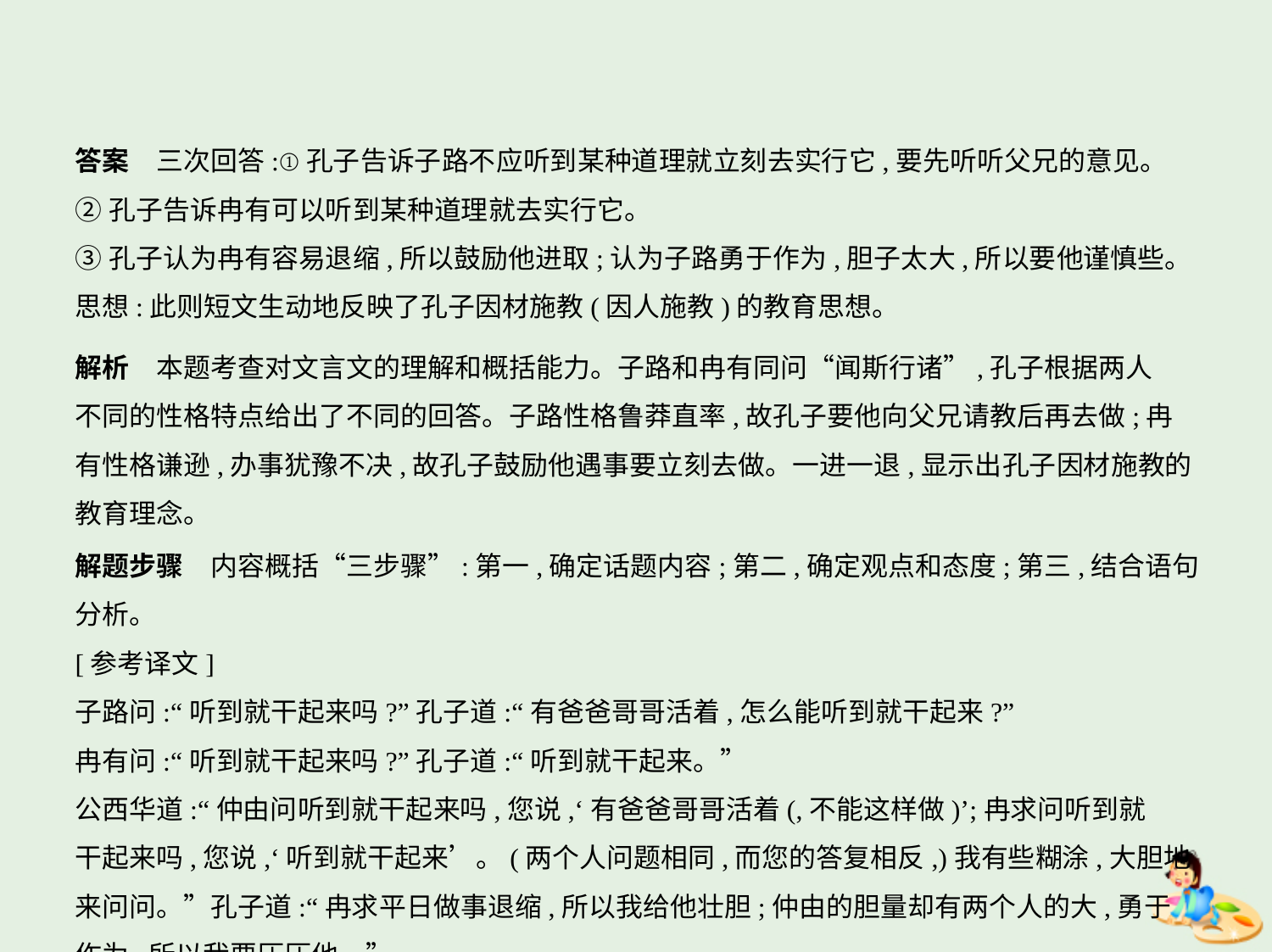

答案　三次回答:①孔子告诉子路不应听到某种道理就立刻去实行它,要先听听父兄的意见。
②孔子告诉冉有可以听到某种道理就去实行它。
③孔子认为冉有容易退缩,所以鼓励他进取;认为子路勇于作为,胆子太大,所以要他谨慎些。
思想:此则短文生动地反映了孔子因材施教(因人施教)的教育思想。
解析　本题考查对文言文的理解和概括能力。子路和冉有同问“闻斯行诸”,孔子根据两人
不同的性格特点给出了不同的回答。子路性格鲁莽直率,故孔子要他向父兄请教后再去做;冉
有性格谦逊,办事犹豫不决,故孔子鼓励他遇事要立刻去做。一进一退,显示出孔子因材施教的
教育理念。
解题步骤　内容概括“三步骤”:第一,确定话题内容;第二,确定观点和态度;第三,结合语句分析。
[参考译文]
子路问:“听到就干起来吗?”孔子道:“有爸爸哥哥活着,怎么能听到就干起来?”
冉有问:“听到就干起来吗?”孔子道:“听到就干起来。”
公西华道:“仲由问听到就干起来吗,您说,‘有爸爸哥哥活着(,不能这样做)’;冉求问听到就
干起来吗,您说,‘听到就干起来’。(两个人问题相同,而您的答复相反,)我有些糊涂,大胆地
来问问。”孔子道:“冉求平日做事退缩,所以我给他壮胆;仲由的胆量却有两个人的大,勇于
作为,所以我要压压他。”